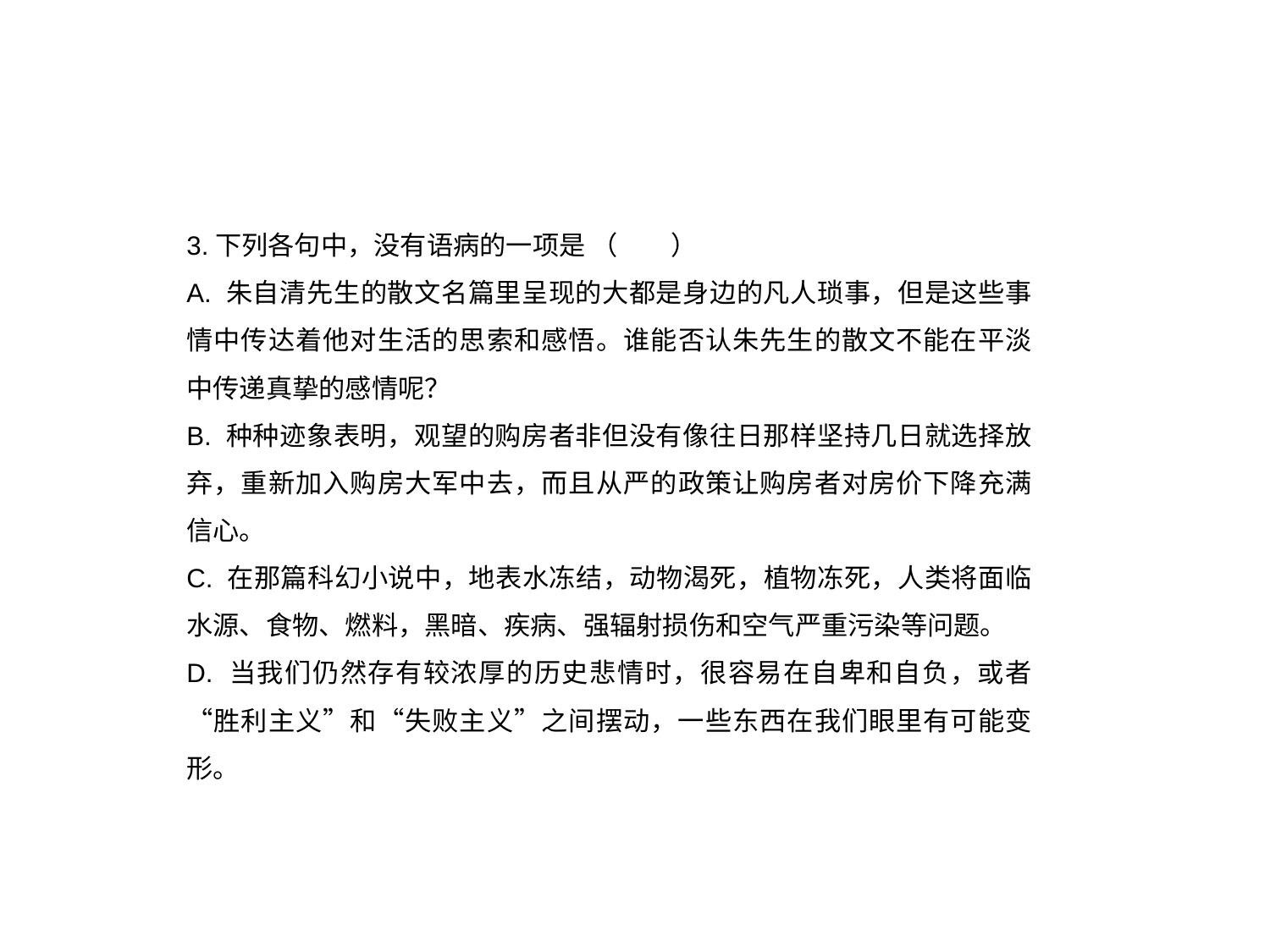

3.下列各句中，没有语病的一项是 （　　）
A. 朱自清先生的散文名篇里呈现的大都是身边的凡人琐事，但是这些事情中传达着他对生活的思索和感悟。谁能否认朱先生的散文不能在平淡中传递真挚的感情呢？
B. 种种迹象表明，观望的购房者非但没有像往日那样坚持几日就选择放弃，重新加入购房大军中去，而且从严的政策让购房者对房价下降充满信心。
C. 在那篇科幻小说中，地表水冻结，动物渴死，植物冻死，人类将面临水源、食物、燃料，黑暗、疾病、强辐射损伤和空气严重污染等问题。
D. 当我们仍然存有较浓厚的历史悲情时，很容易在自卑和自负，或者“胜利主义”和“失败主义”之间摆动，一些东西在我们眼里有可能变形。